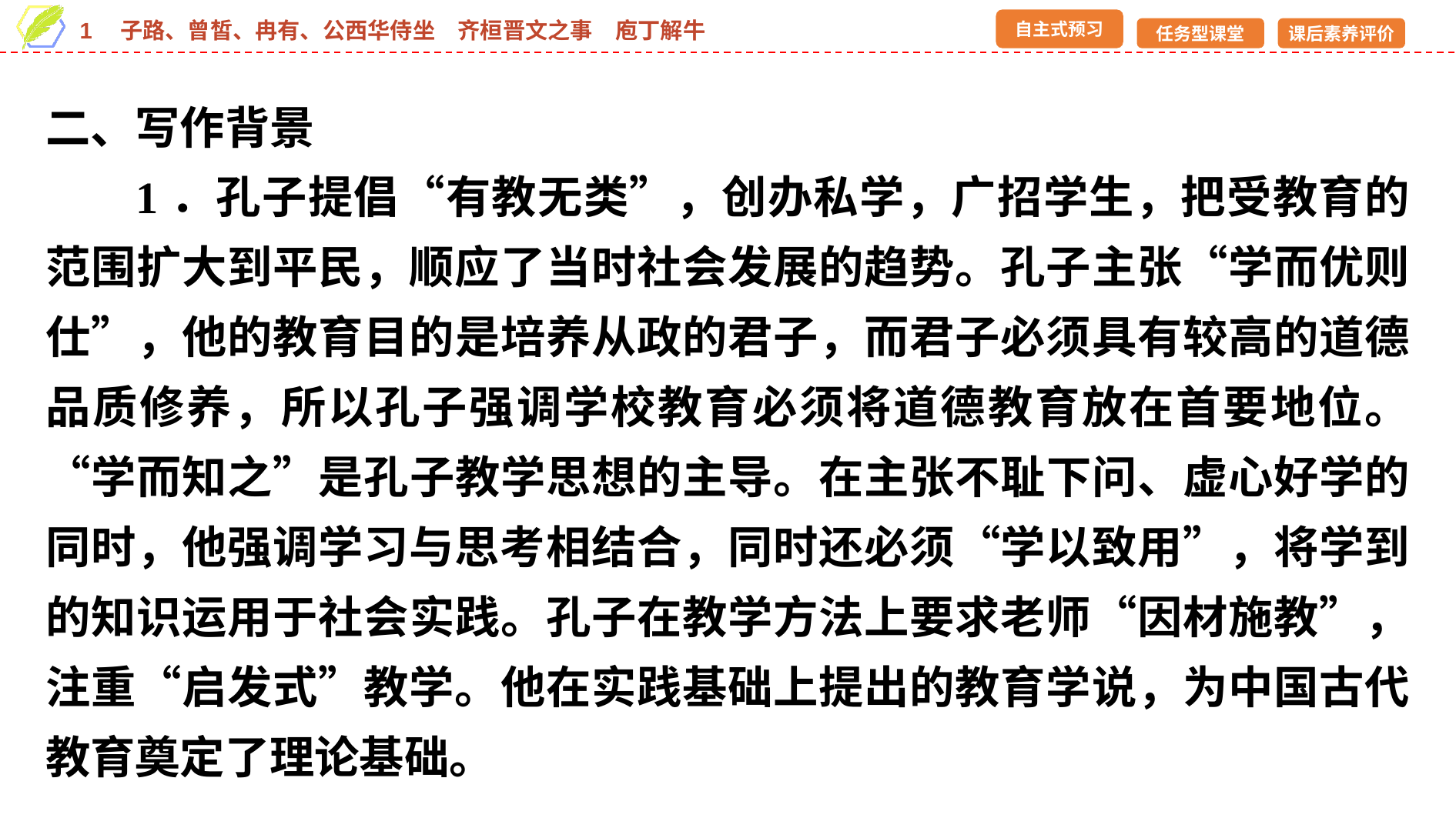

二、写作背景
1．孔子提倡“有教无类”，创办私学，广招学生，把受教育的范围扩大到平民，顺应了当时社会发展的趋势。孔子主张“学而优则仕”，他的教育目的是培养从政的君子，而君子必须具有较高的道德品质修养，所以孔子强调学校教育必须将道德教育放在首要地位。“学而知之”是孔子教学思想的主导。在主张不耻下问、虚心好学的同时，他强调学习与思考相结合，同时还必须“学以致用”，将学到的知识运用于社会实践。孔子在教学方法上要求老师“因材施教”，注重“启发式”教学。他在实践基础上提出的教育学说，为中国古代教育奠定了理论基础。